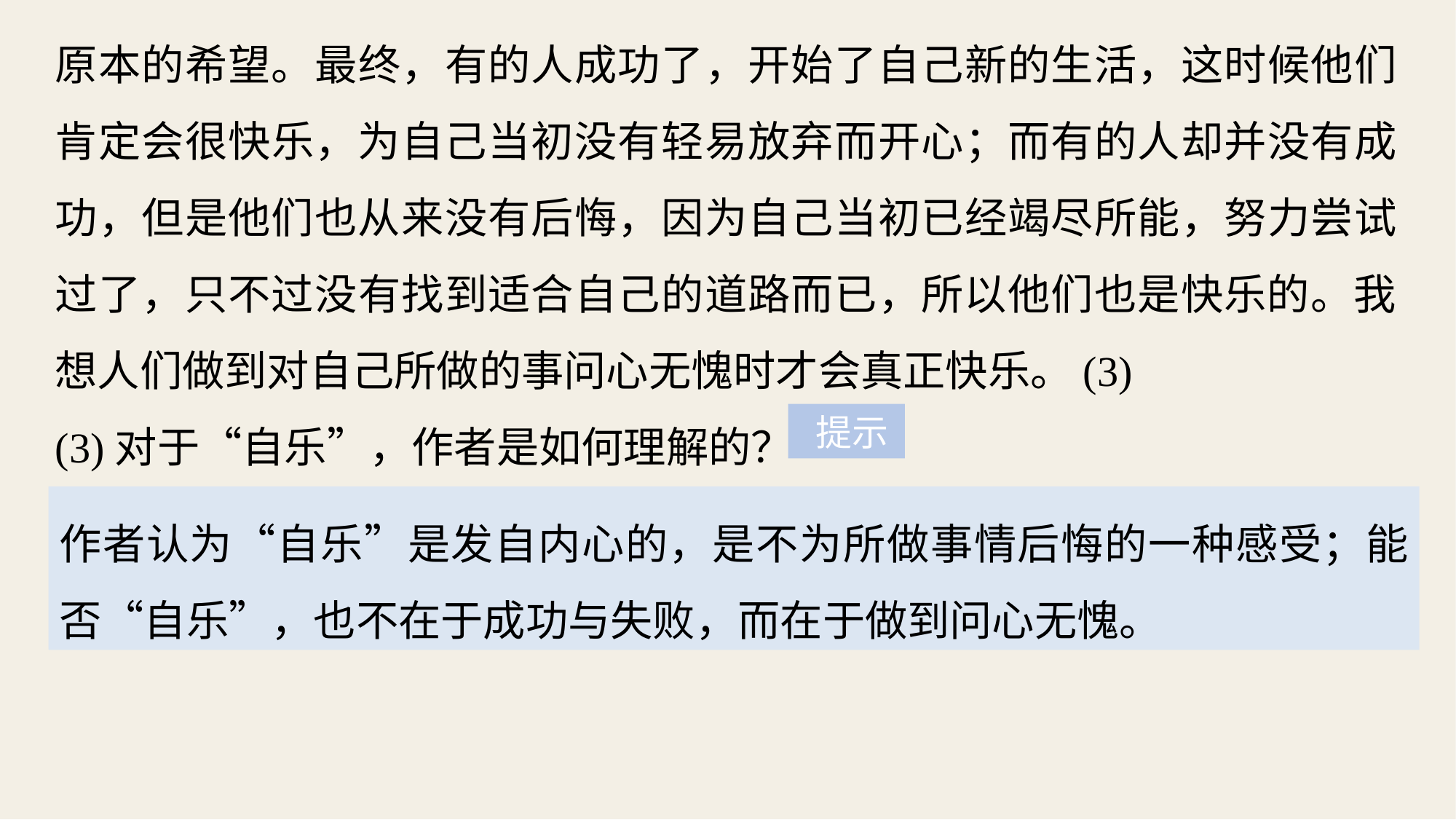

原本的希望。最终，有的人成功了，开始了自己新的生活，这时候他们肯定会很快乐，为自己当初没有轻易放弃而开心；而有的人却并没有成功，但是他们也从来没有后悔，因为自己当初已经竭尽所能，努力尝试过了，只不过没有找到适合自己的道路而已，所以他们也是快乐的。我想人们做到对自己所做的事问心无愧时才会真正快乐。(3)
(3)对于“自乐”，作者是如何理解的？
 提示
作者认为“自乐”是发自内心的，是不为所做事情后悔的一种感受；能否“自乐”，也不在于成功与失败，而在于做到问心无愧。